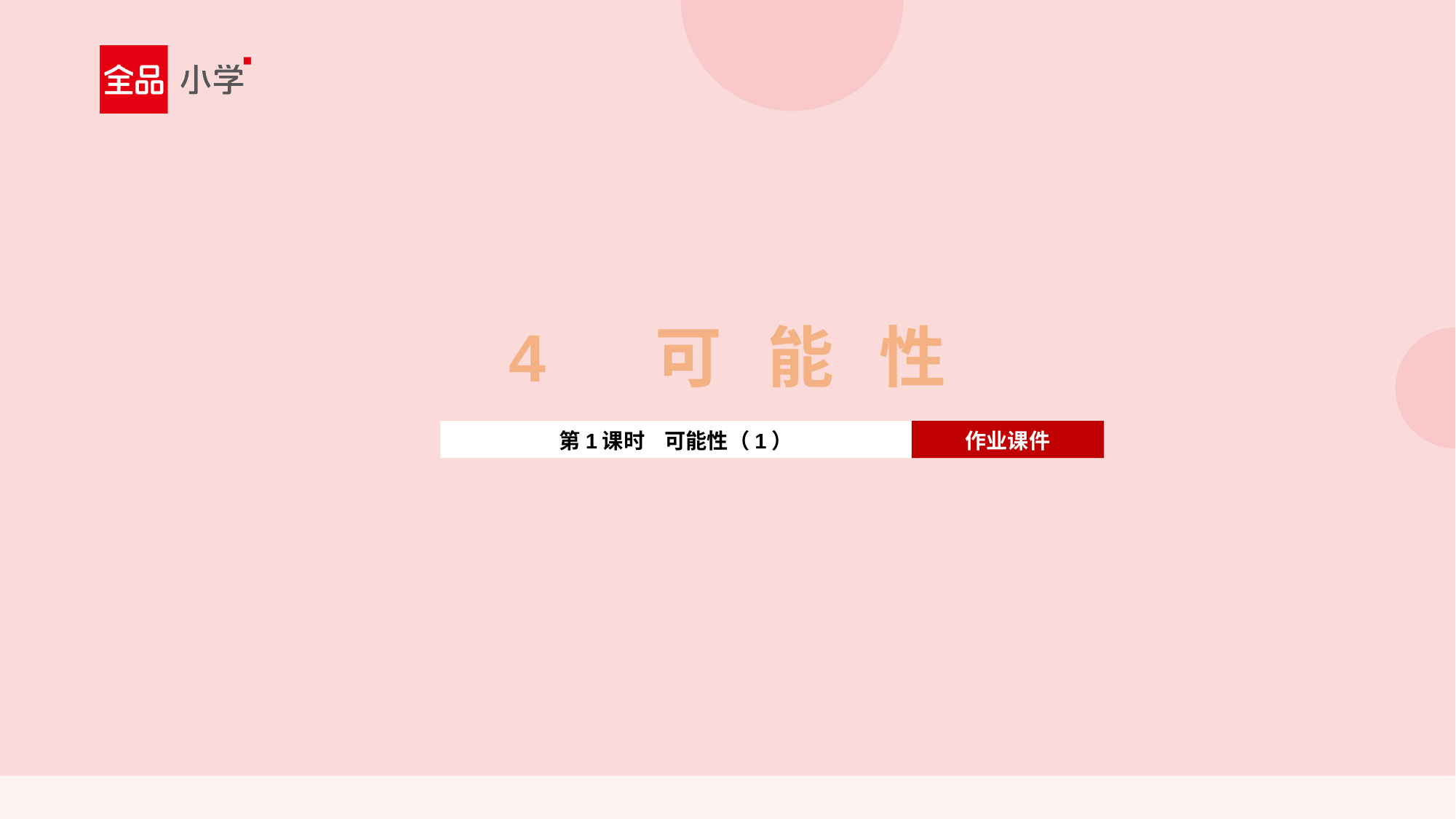

4     可   能   性
第1课时    可能性（1）

作业课件